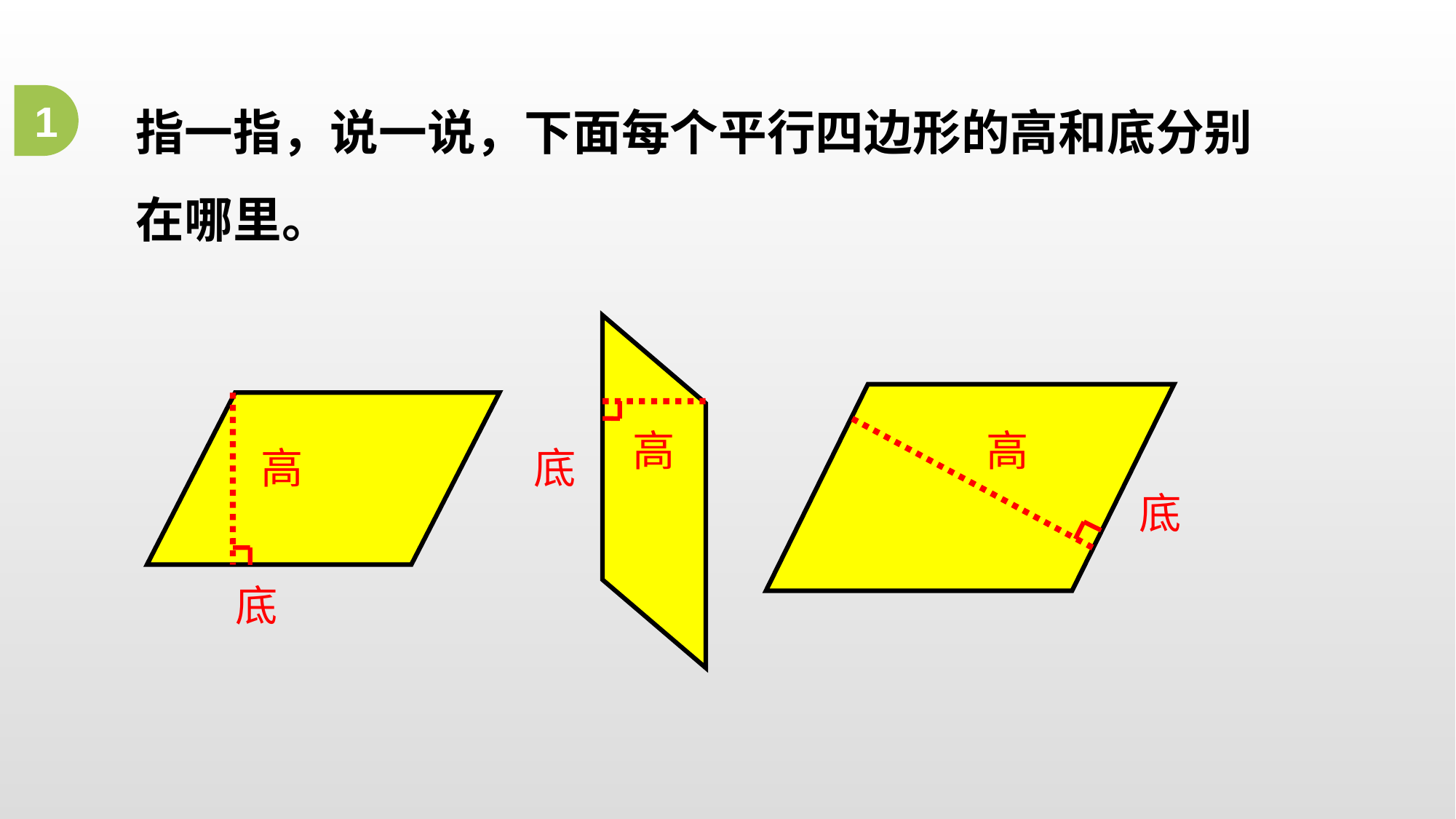

指一指，说一说，下面每个平行四边形的高和底分别在哪里。
1

高
高
高
底

底
底